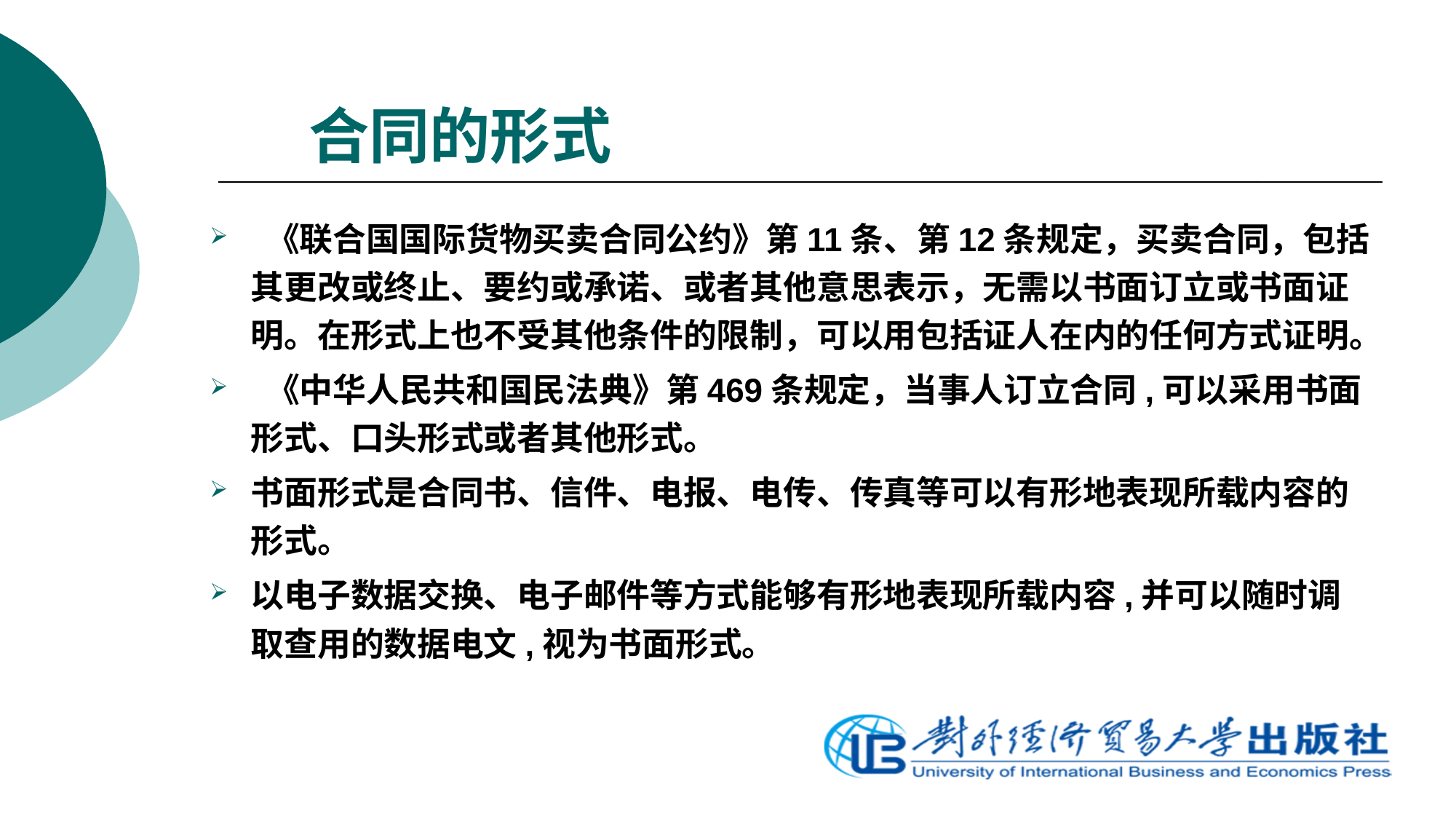

# 合同的形式
 《联合国国际货物买卖合同公约》第11条、第12条规定，买卖合同，包括其更改或终止、要约或承诺、或者其他意思表示，无需以书面订立或书面证明。在形式上也不受其他条件的限制，可以用包括证人在内的任何方式证明。
 《中华人民共和国民法典》第469条规定，当事人订立合同,可以采用书面形式、口头形式或者其他形式。
书面形式是合同书、信件、电报、电传、传真等可以有形地表现所载内容的形式。
以电子数据交换、电子邮件等方式能够有形地表现所载内容,并可以随时调取查用的数据电文,视为书面形式。